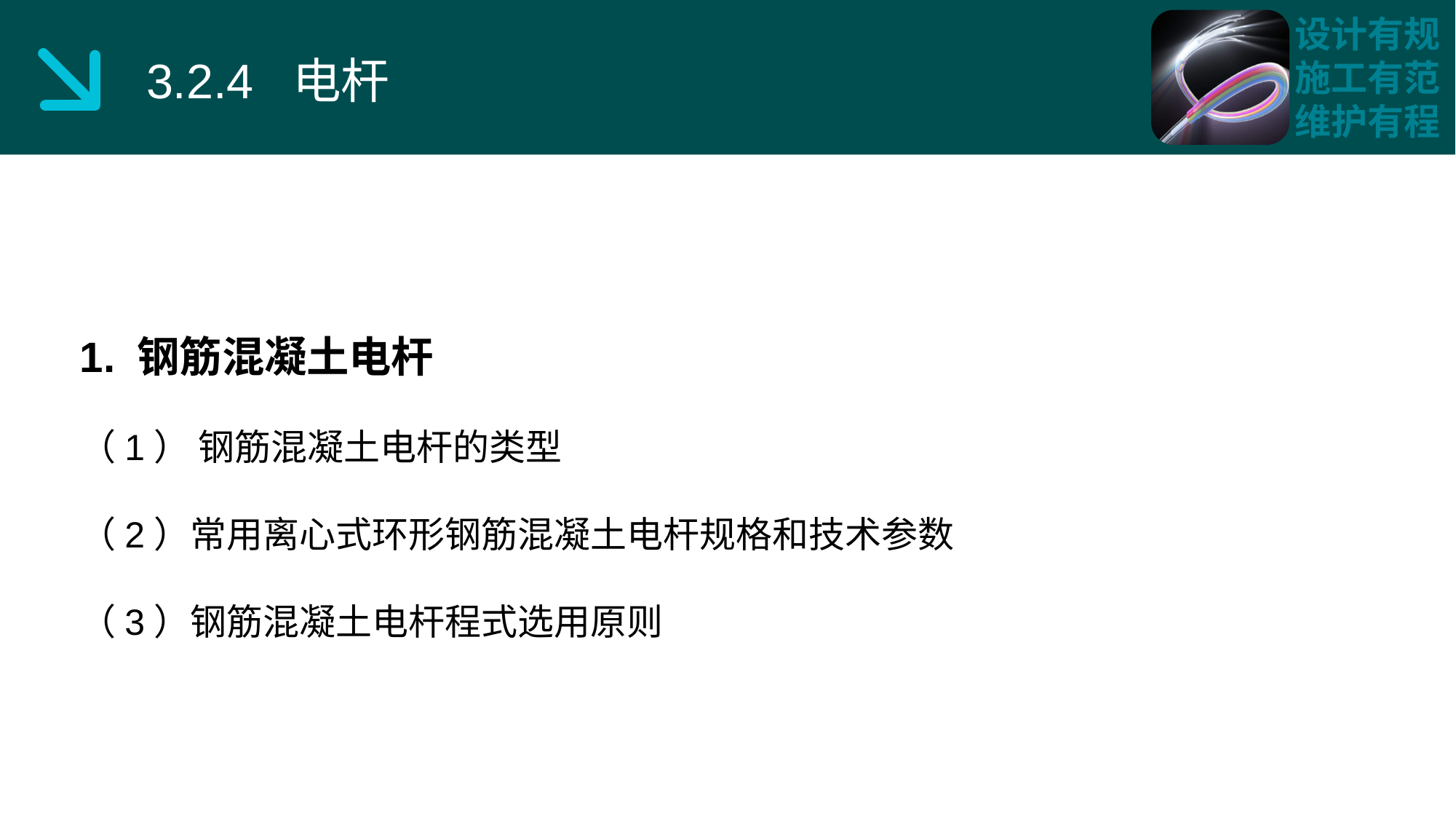

3.2.4  电杆

1. 钢筋混凝土电杆

（1） 钢筋混凝土电杆的类型

（2）常用离心式环形钢筋混凝土电杆规格和技术参数

（3）钢筋混凝土电杆程式选用原则